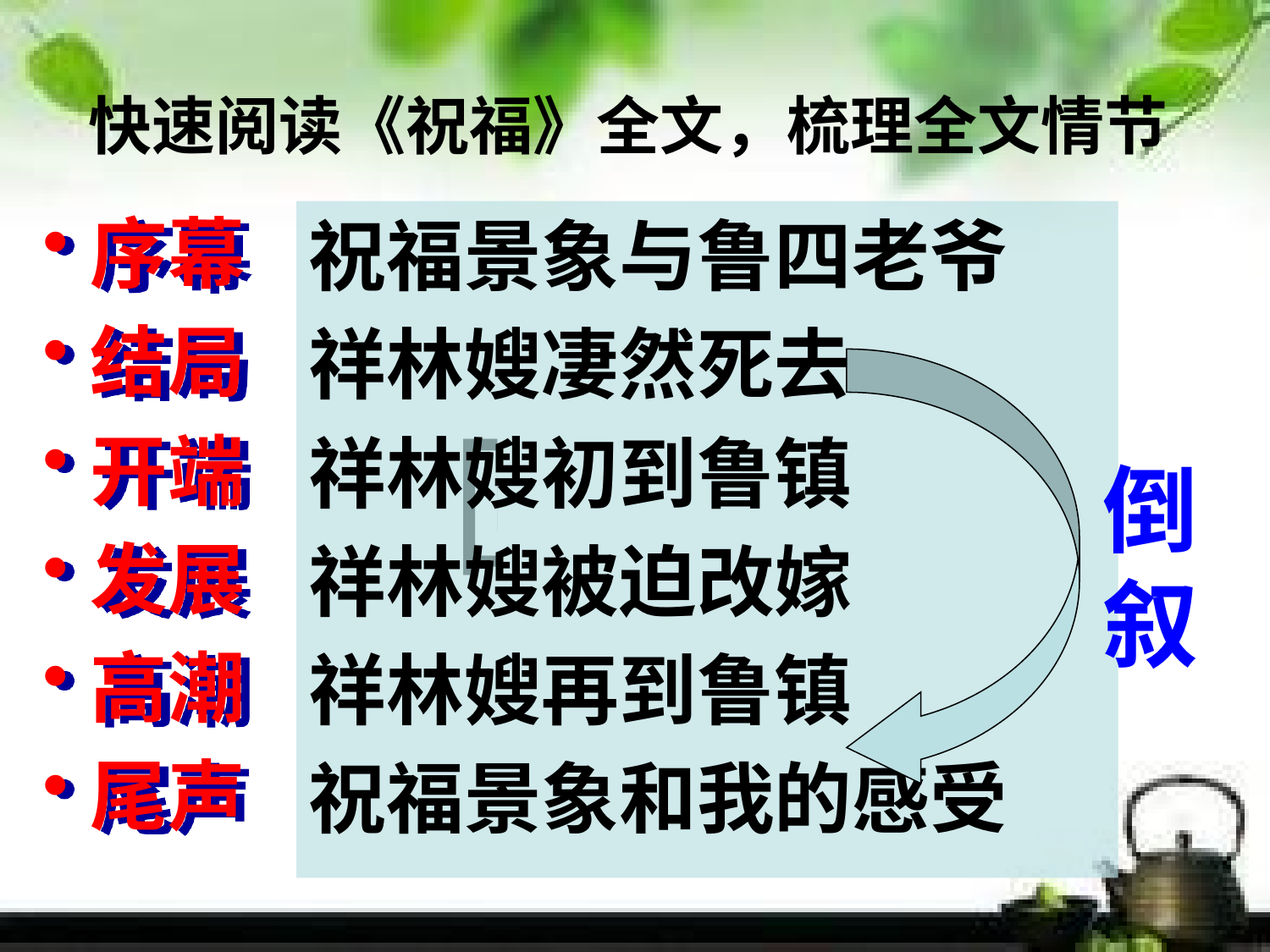

快速阅读《祝福》全文，梳理全文情节
序幕
结局
开端
发展
高潮
尾声
祝福景象与鲁四老爷
祥林嫂凄然死去
祥林嫂初到鲁镇
祥林嫂被迫改嫁
祥林嫂再到鲁镇
祝福景象和我的感受

回
忆
回忆

倒叙